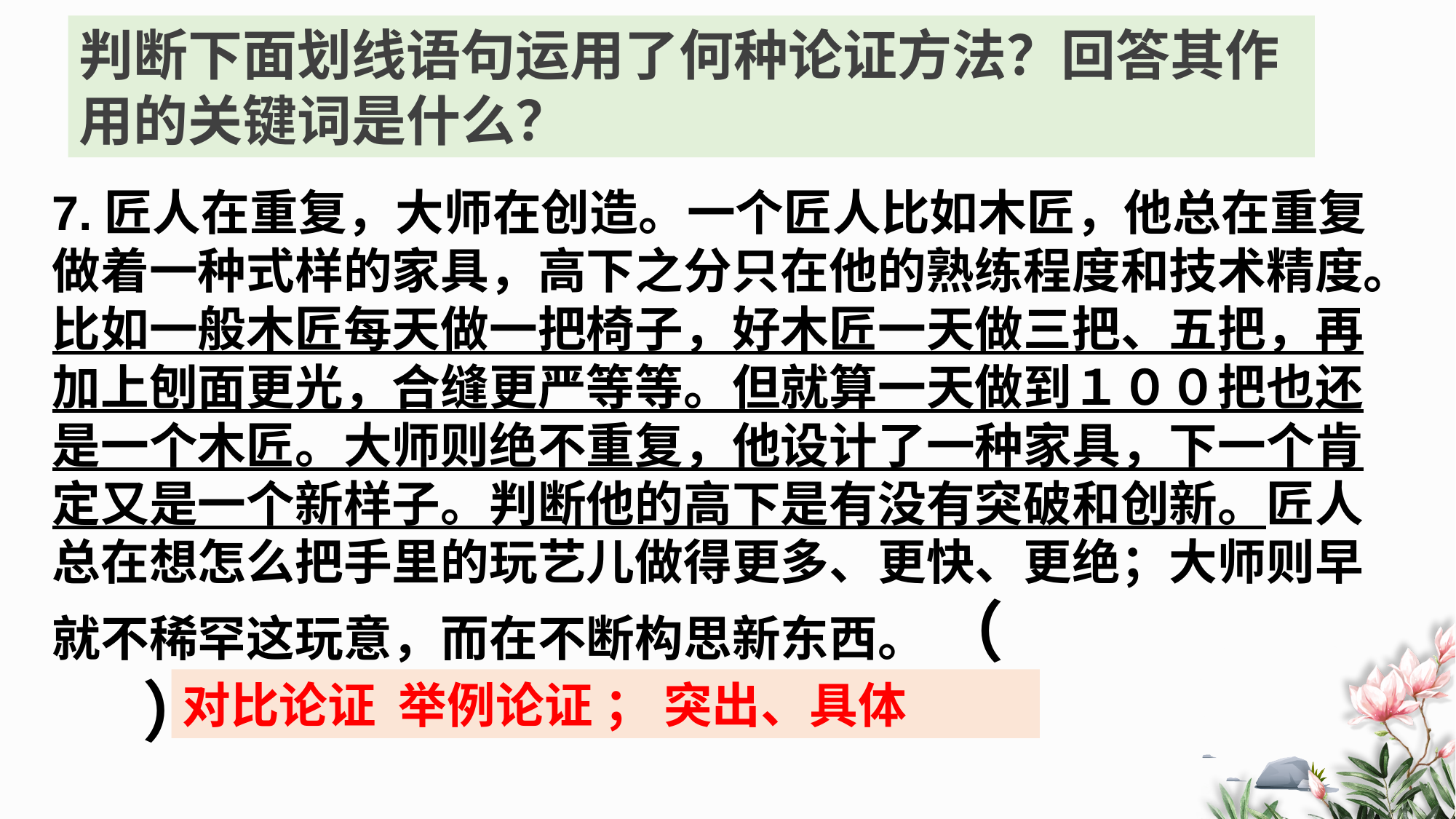

判断下面划线语句运用了何种论证方法？回答其作用的关键词是什么？
7.匠人在重复，大师在创造。一个匠人比如木匠，他总在重复做着一种式样的家具，高下之分只在他的熟练程度和技术精度。比如一般木匠每天做一把椅子，好木匠一天做三把、五把，再加上刨面更光，合缝更严等等。但就算一天做到１００把也还是一个木匠。大师则绝不重复，他设计了一种家具，下一个肯定又是一个新样子。判断他的高下是有没有突破和创新。匠人总在想怎么把手里的玩艺儿做得更多、更快、更绝；大师则早就不稀罕这玩意，而在不断构思新东西。 （                                ）
对比论证  举例论证 ； 突出、具体